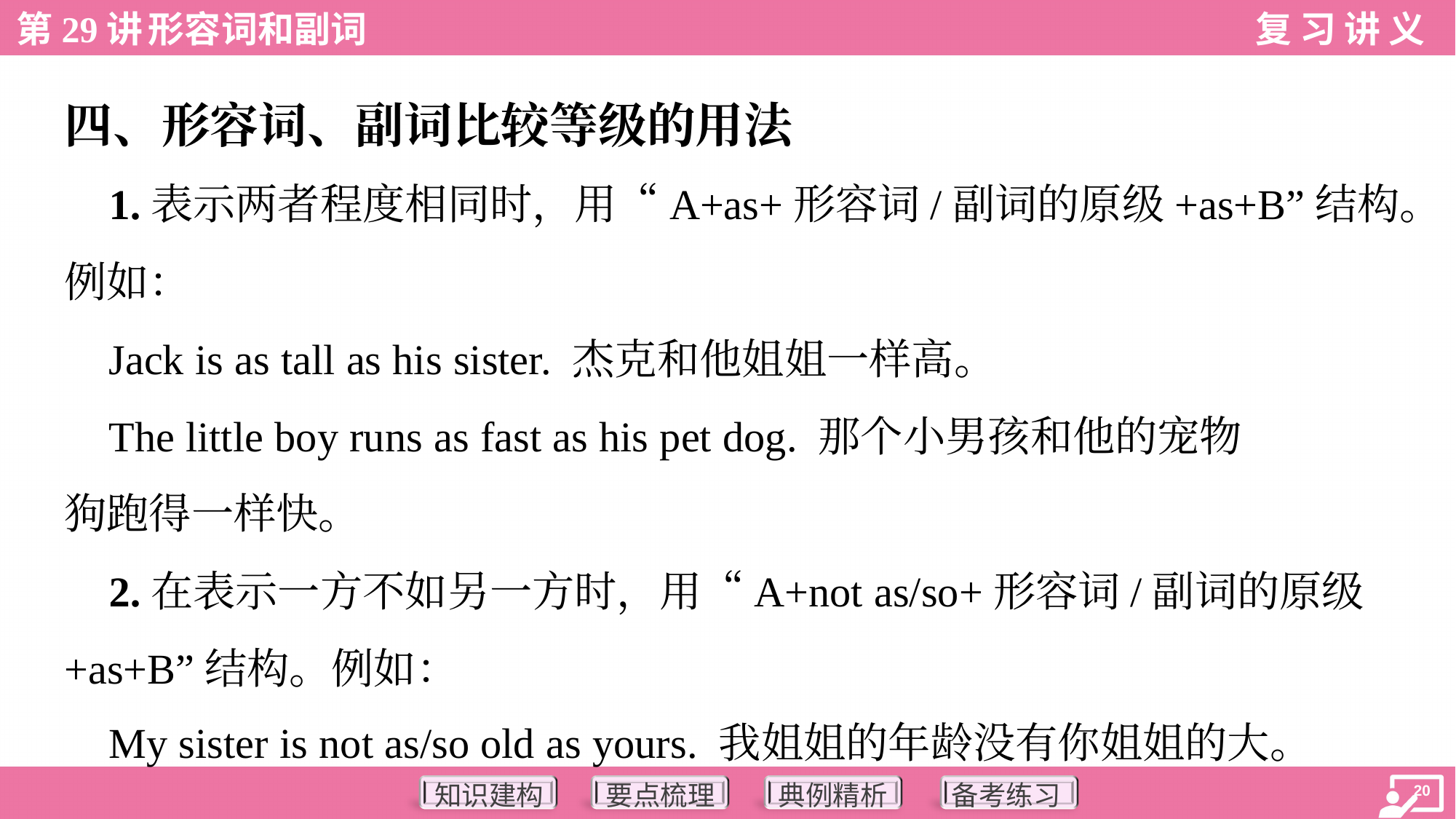

四、形容词、副词比较等级的用法
    1.表示两者程度相同时，用“A+as+形容词/副词的原级+as+B”结构。
例如：
    Jack is as tall as his sister. 杰克和他姐姐一样高。
    The little boy runs as fast as his pet dog. 那个小男孩和他的宠物
狗跑得一样快。
    2.在表示一方不如另一方时，用“A+not as/so+形容词/副词的原级
+as+B”结构。例如：
    My sister is not as/so old as yours. 我姐姐的年龄没有你姐姐的大。